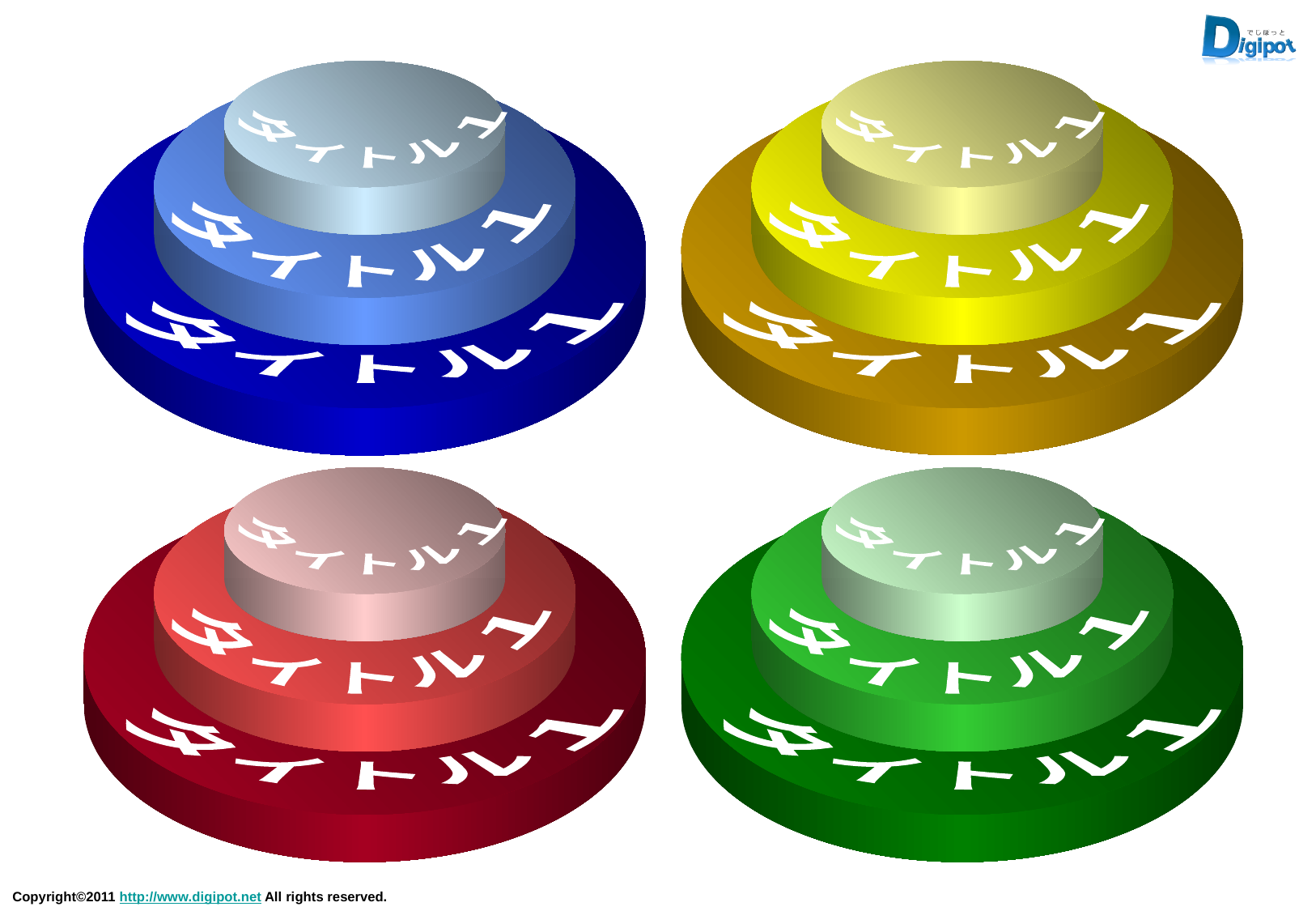

タイトル１
タイトル１
タイトル１
タイトル１
タイトル１
タイトル１

タイトル１
タイトル１
タイトル１
タイトル１

タイトル１
タイトル１